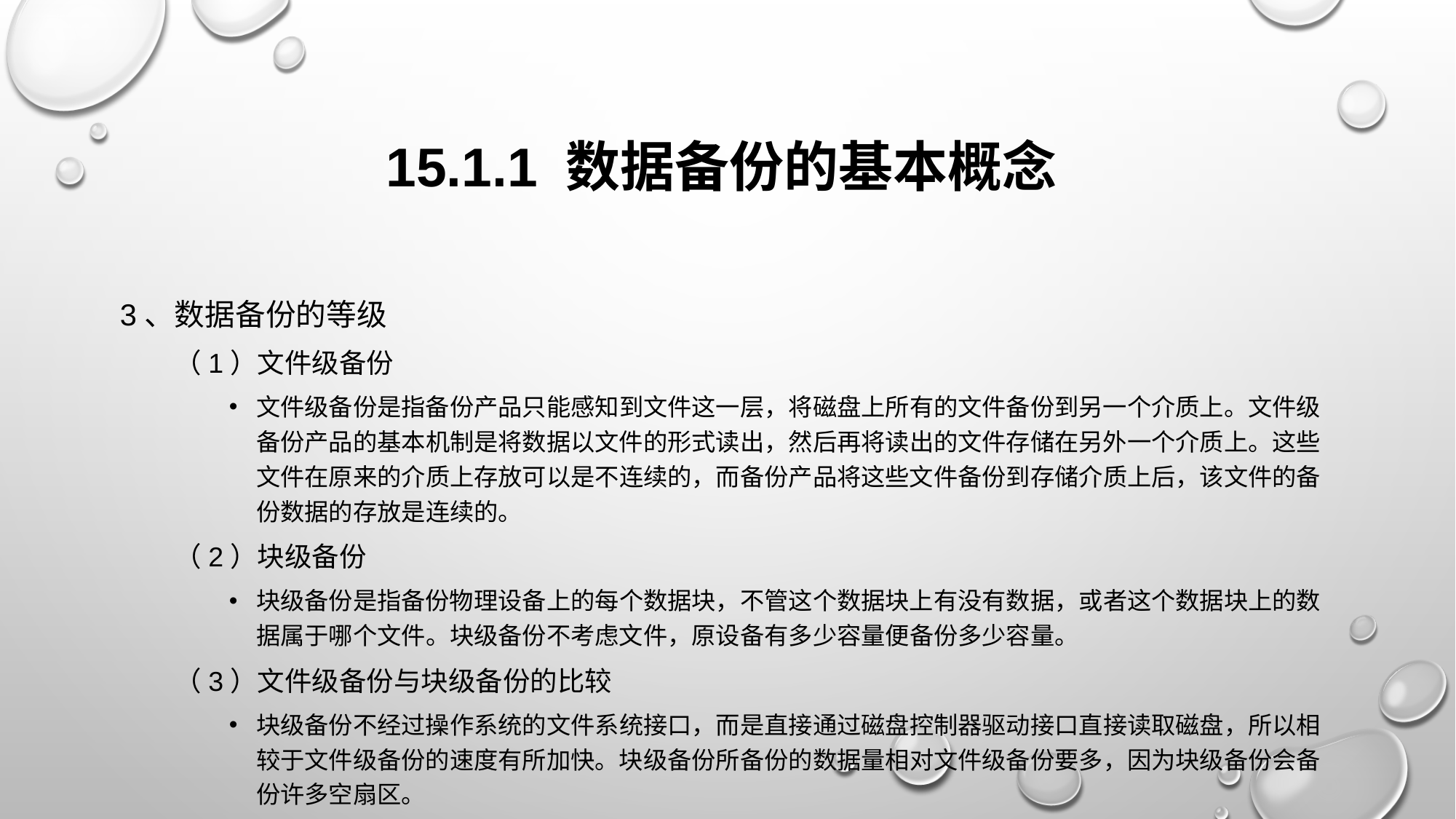

# 15.1.1 数据备份的基本概念
3、数据备份的等级
（1）文件级备份
文件级备份是指备份产品只能感知到文件这一层，将磁盘上所有的文件备份到另一个介质上。文件级备份产品的基本机制是将数据以文件的形式读出，然后再将读出的文件存储在另外一个介质上。这些文件在原来的介质上存放可以是不连续的，而备份产品将这些文件备份到存储介质上后，该文件的备份数据的存放是连续的。
（2）块级备份
块级备份是指备份物理设备上的每个数据块，不管这个数据块上有没有数据，或者这个数据块上的数据属于哪个文件。块级备份不考虑文件，原设备有多少容量便备份多少容量。
（3）文件级备份与块级备份的比较
块级备份不经过操作系统的文件系统接口，而是直接通过磁盘控制器驱动接口直接读取磁盘，所以相较于文件级备份的速度有所加快。块级备份所备份的数据量相对文件级备份要多，因为块级备份会备份许多空扇区。